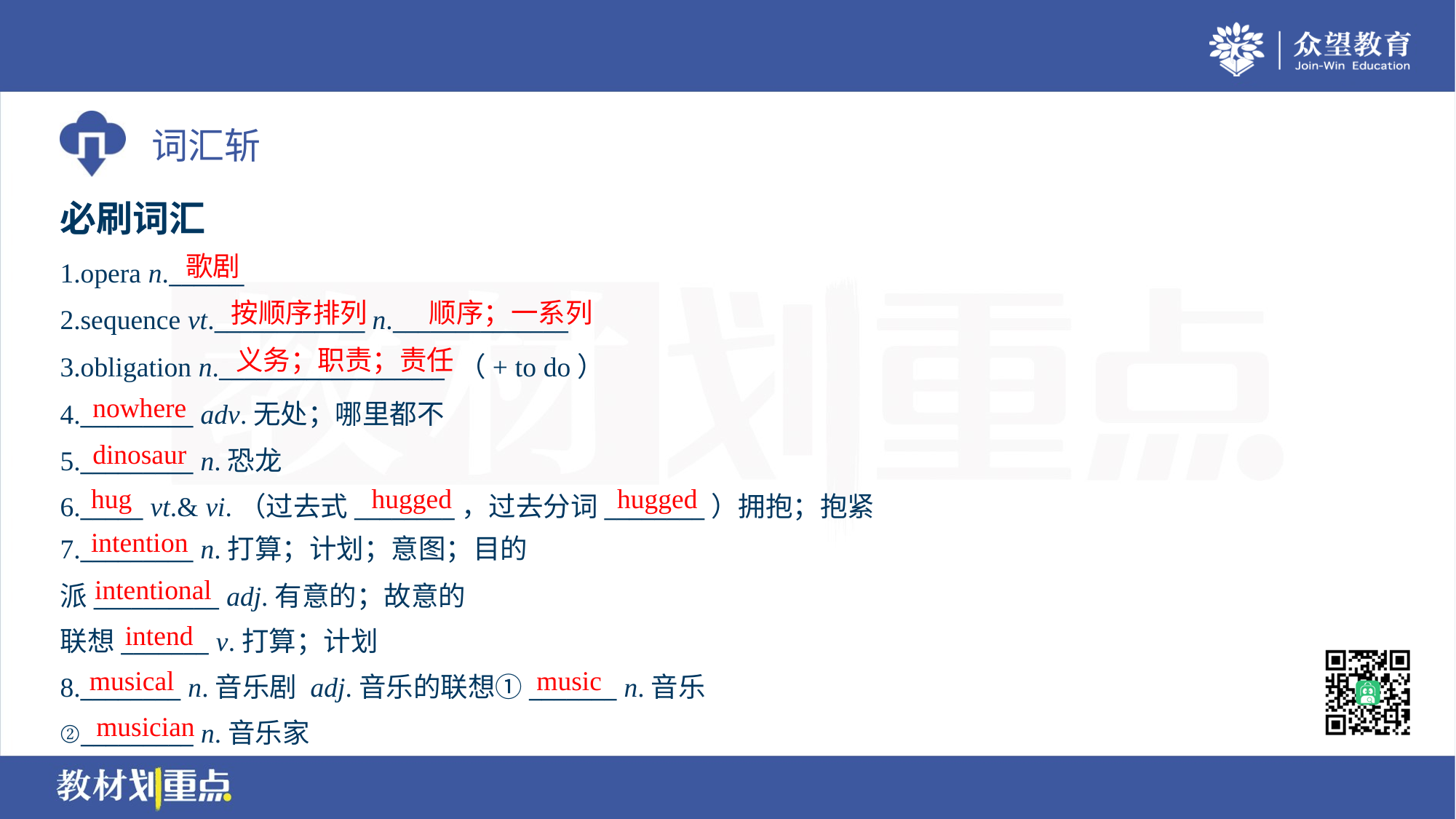

必刷词汇
歌剧
1.opera n.______
2.sequence vt.____________ n.______________
3.obligation n.__________________ （+ to do）
4._________ adv.无处；哪里都不
5._________ n.恐龙
6._____ vt.& vi.（过去式________，过去分词________）拥抱；抱紧
按顺序排列
顺序；一系列
义务；职责；责任
nowhere
dinosaur
hug
hugged
hugged
intention
7._________ n.打算；计划；意图；目的
派__________ adj.有意的；故意的
联想_______ v.打算；计划
intentional
intend
musical
music
8.________ n.音乐剧 adj.音乐的联想①_______ n.音乐
②_________ n.音乐家
musician